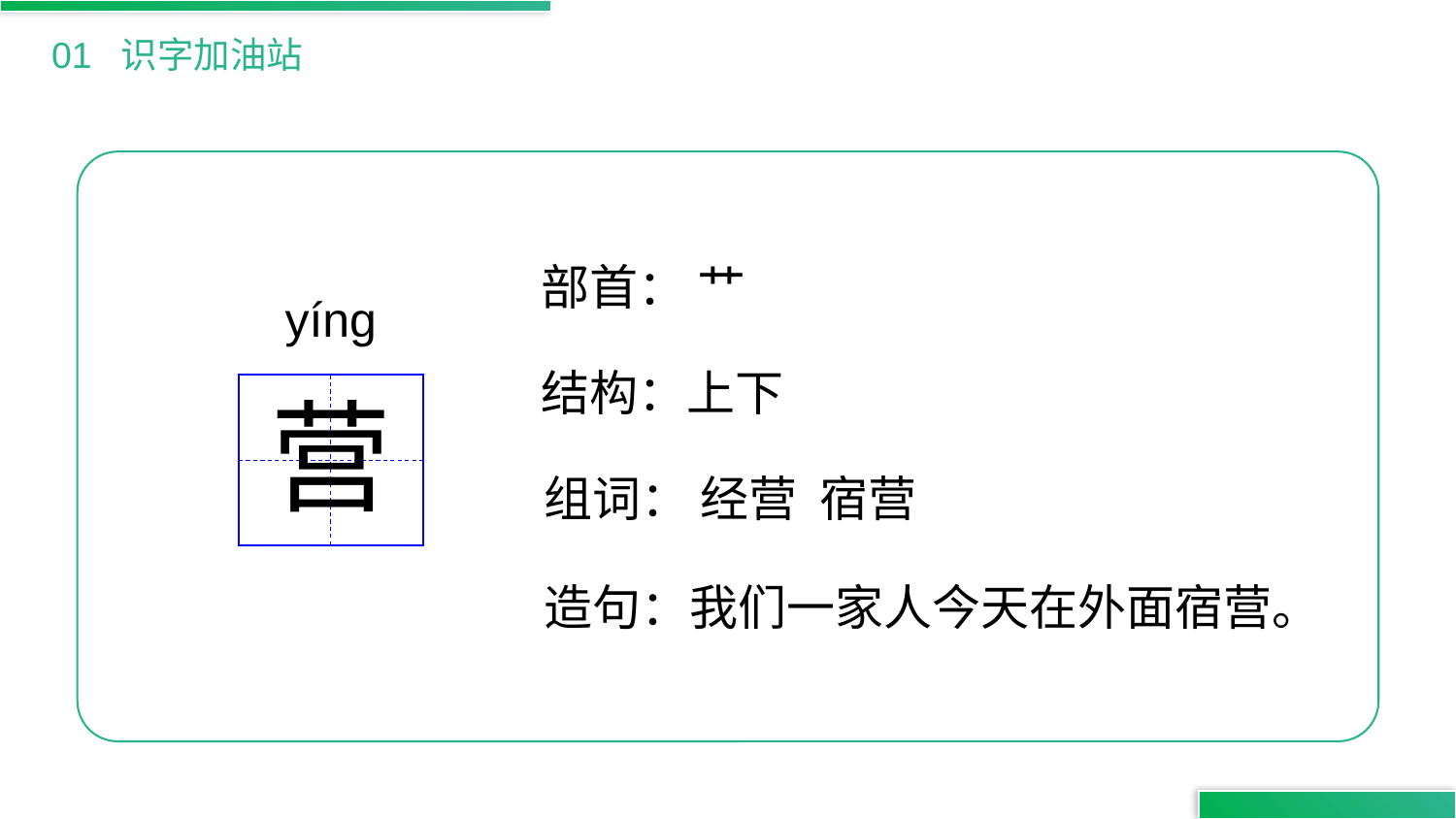

01  识字加油站
部首： 艹
yíng
结构：上下

营
组词： 经营  宿营
造句：我们一家人今天在外面宿营。